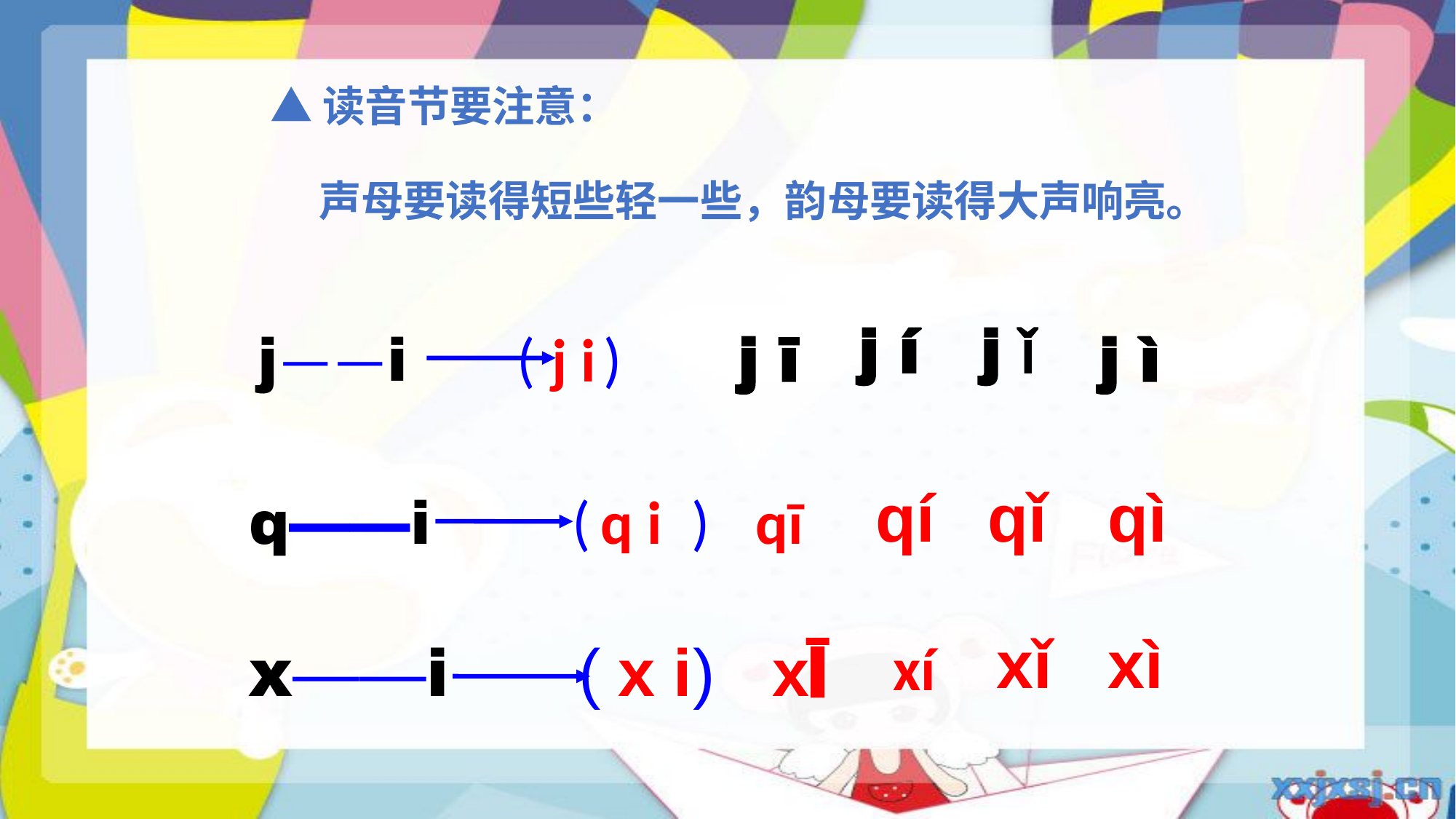

▲读音节要注意：

    声母要读得短些轻一些，韵母要读得大声响亮。
j í
j ǐ
j——i        (     )
j ī
j ì
j i

qí
qǐ
qì
q——i       (     )
q i
qī

xǐ
xì
x——i       (     )

x i
xī
xí